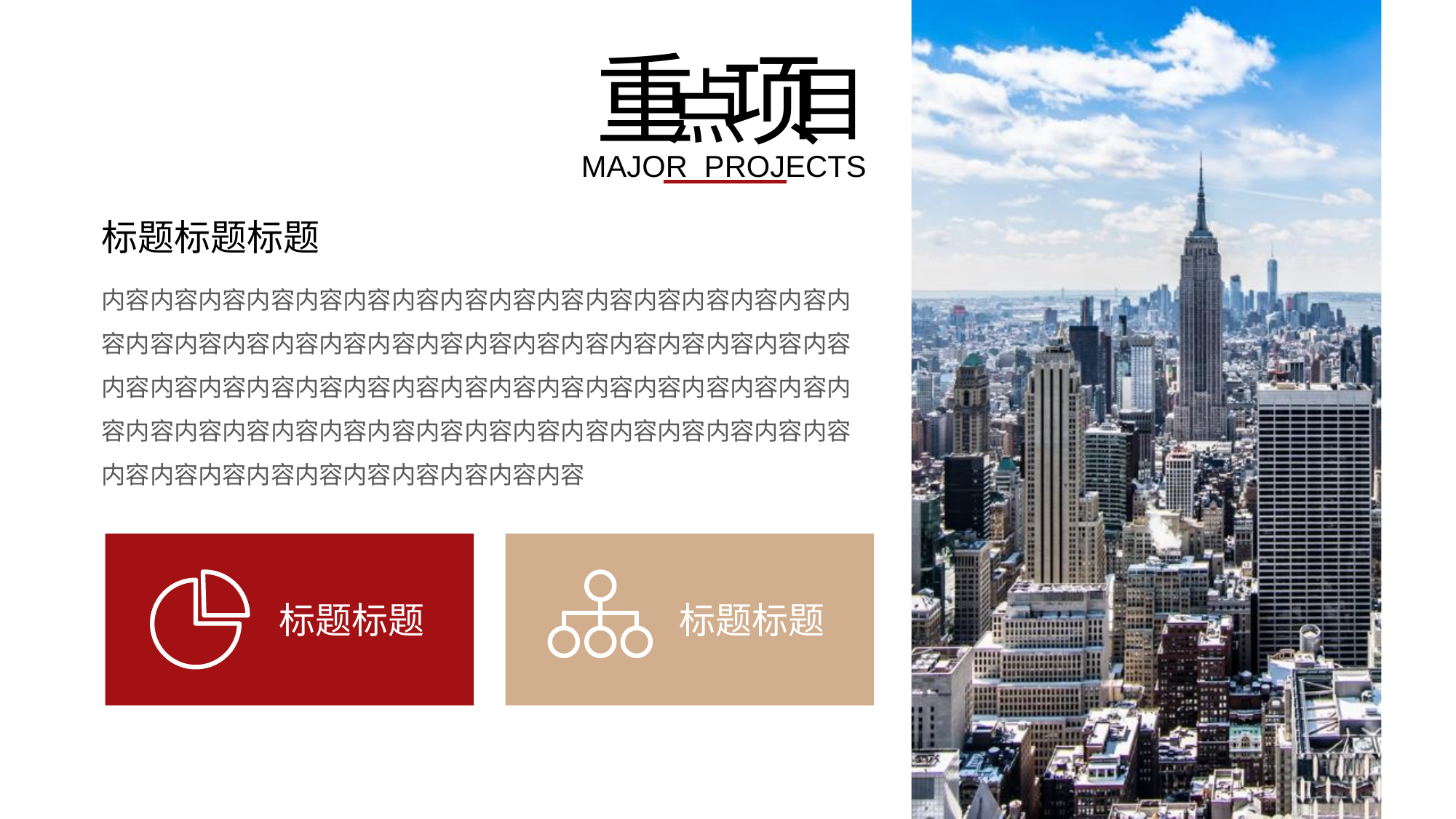

重
项
目
点
MAJOR  PROJECTS

标题标题标题
内容内容内容内容内容内容内容内容内容内容内容内容内容内容内容内容内容内容内容内容内容内容内容内容内容内容内容内容内容内容内容内容内容内容内容内容内容内容内容内容内容内容内容内容内容内容内容内容内容内容内容内容内容内容内容内容内容内容内容内容内容内容内容内容内容内容内容内容内容内容内容内容

标题标题
标题标题